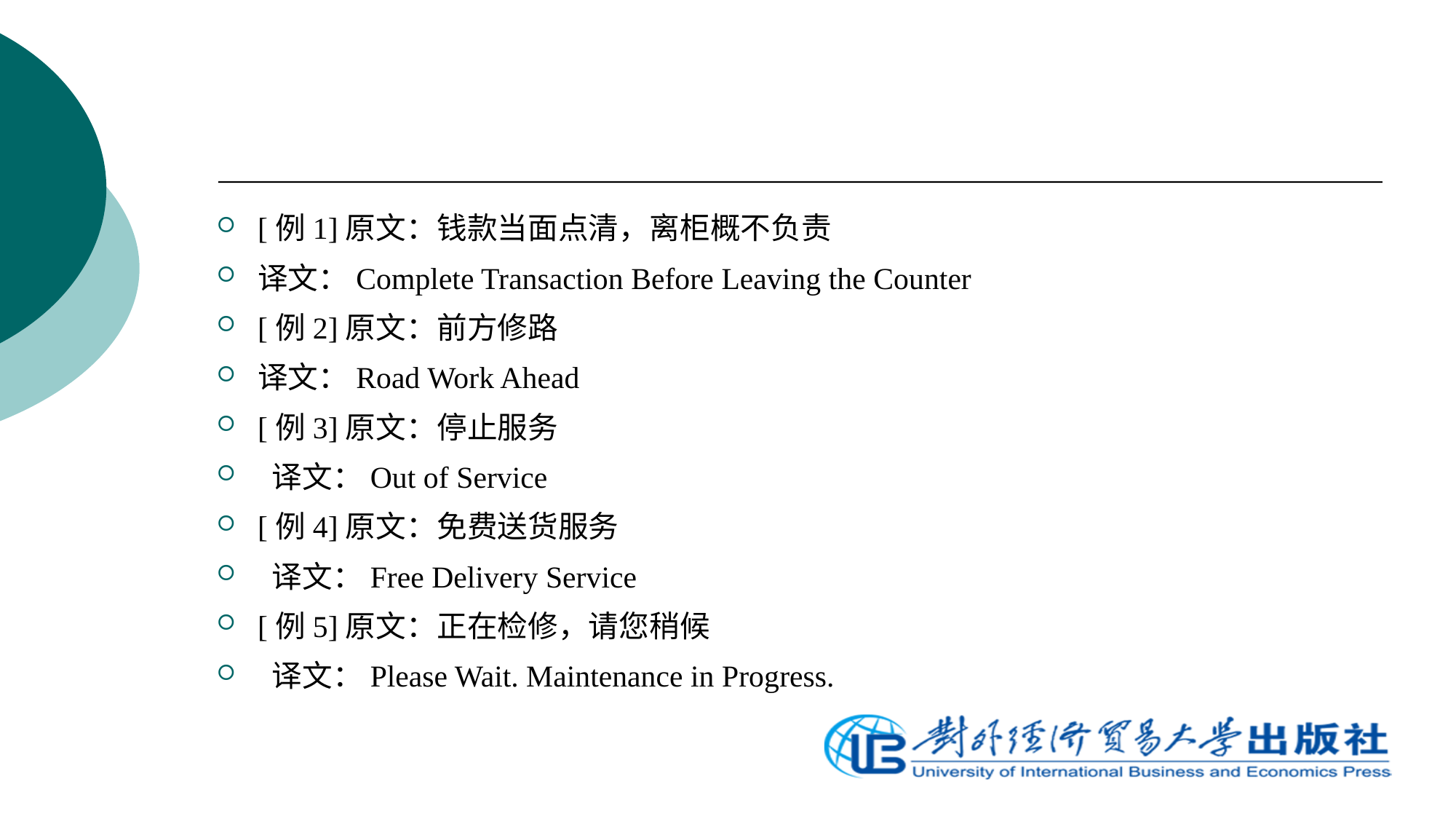

[例1]原文：钱款当面点清，离柜概不负责
译文：Complete Transaction Before Leaving the Counter
[例2]原文：前方修路
译文：Road Work Ahead
[例3]原文：停止服务
 译文：Out of Service
[例4]原文：免费送货服务
 译文：Free Delivery Service
[例5]原文：正在检修，请您稍候
 译文：Please Wait. Maintenance in Progress.